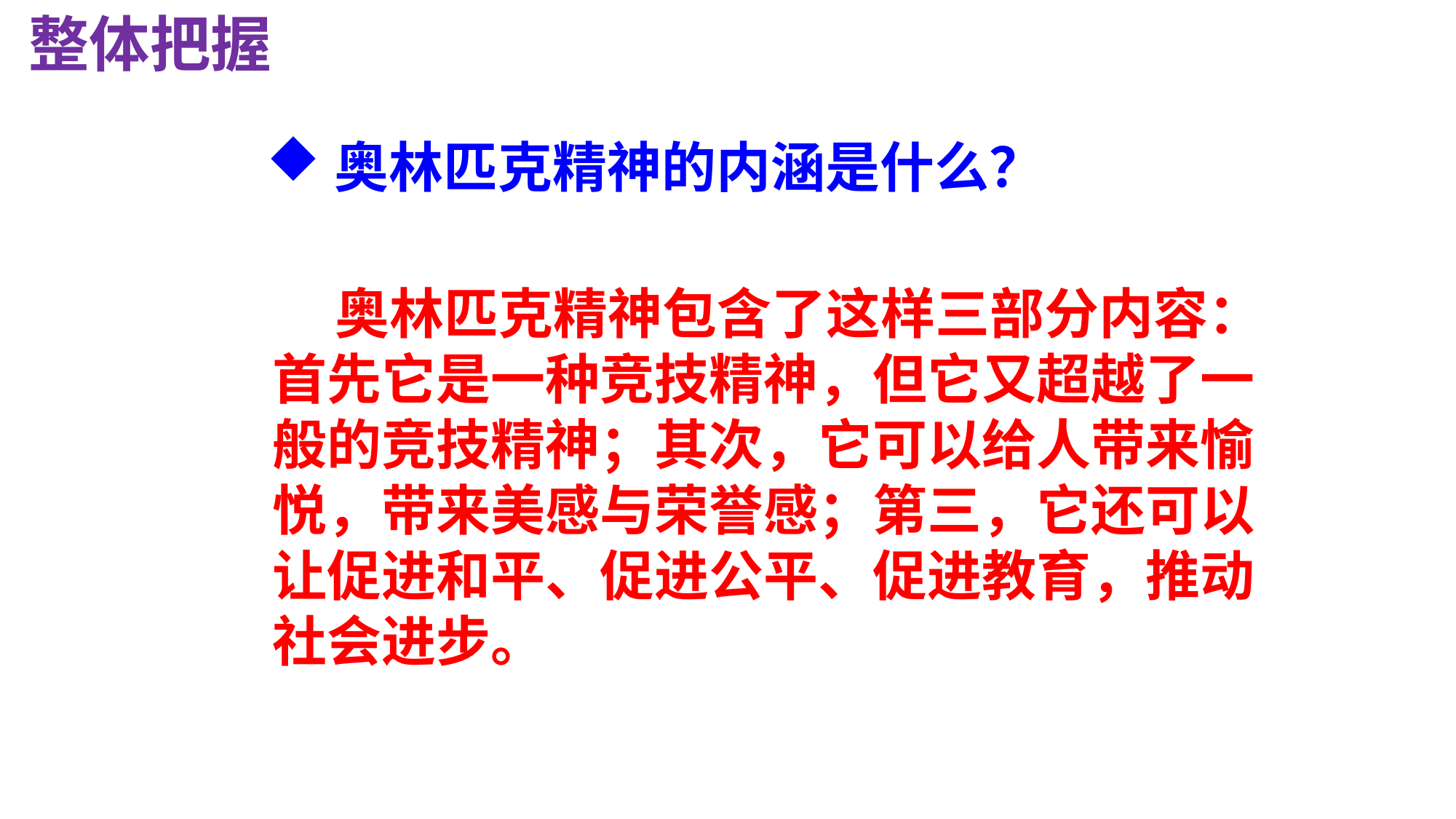

整体把握
奥林匹克精神的内涵是什么？
    奥林匹克精神包含了这样三部分内容：首先它是一种竞技精神，但它又超越了一般的竞技精神；其次，它可以给人带来愉悦，带来美感与荣誉感；第三，它还可以让促进和平、促进公平、促进教育，推动社会进步。